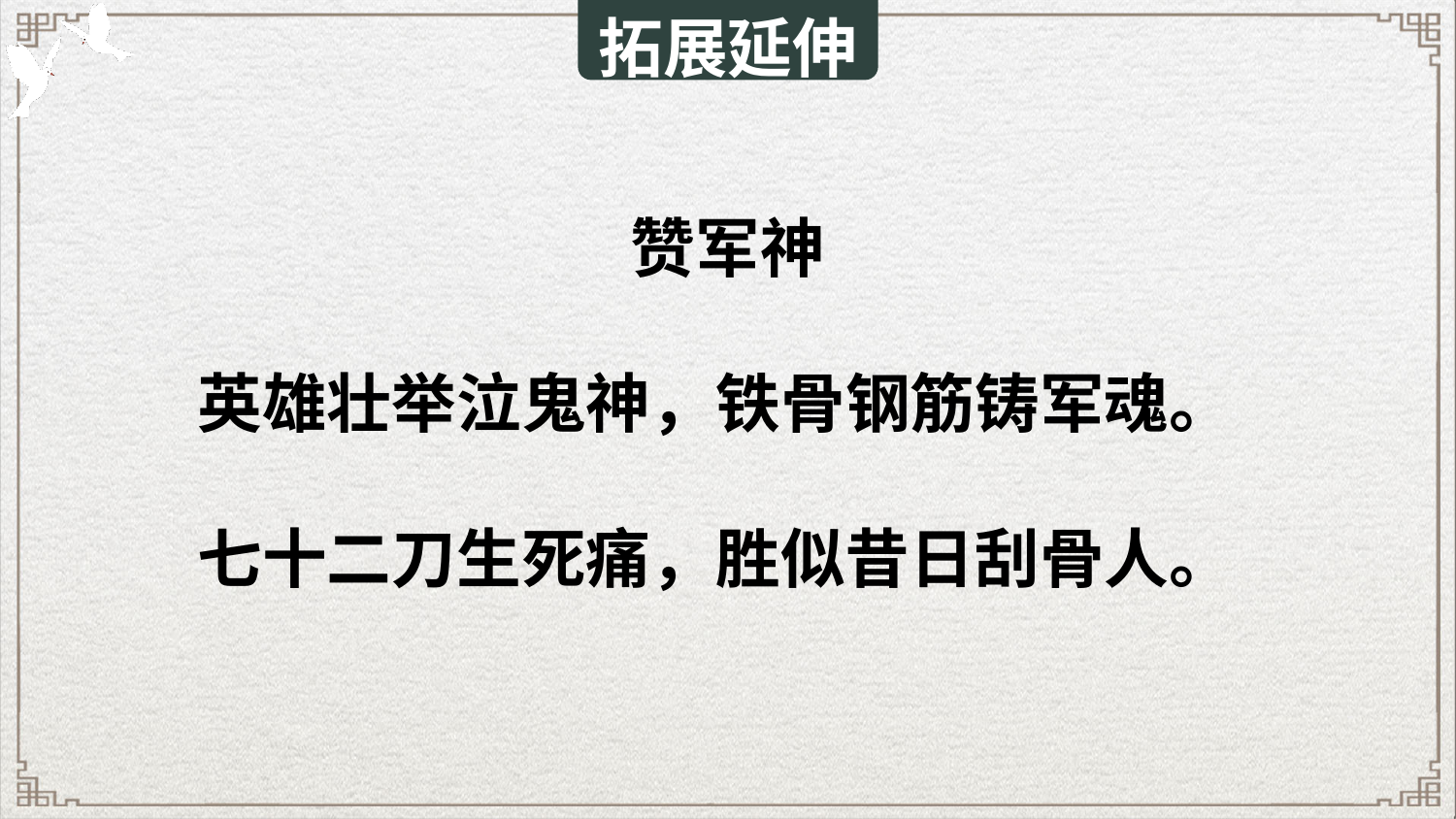

拓展延伸
赞军神
英雄壮举泣鬼神，铁骨钢筋铸军魂。
七十二刀生死痛，胜似昔日刮骨人。